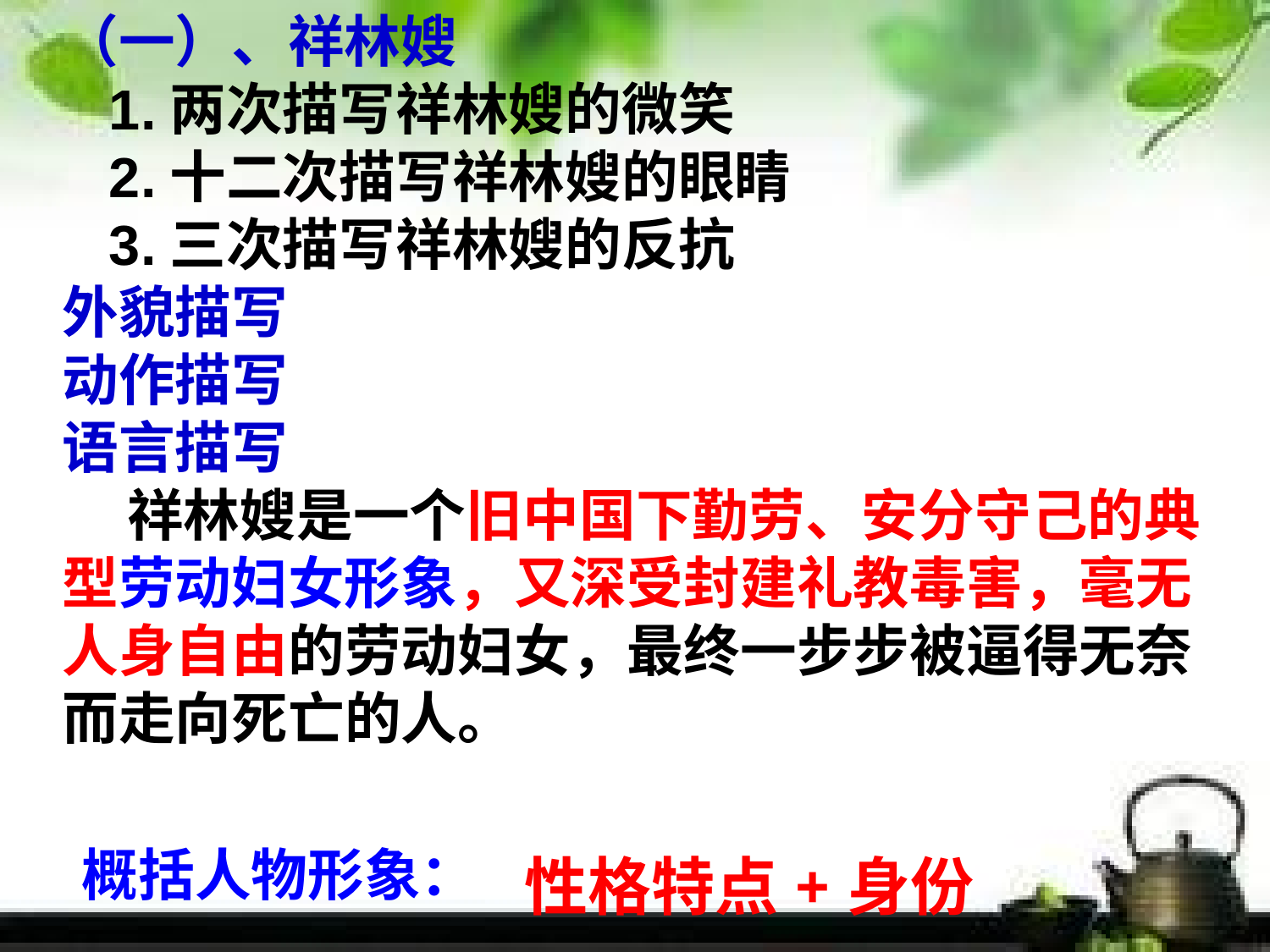

（一）、祥林嫂
   1.两次描写祥林嫂的微笑
   2.十二次描写祥林嫂的眼睛
   3.三次描写祥林嫂的反抗
外貌描写
动作描写
语言描写
    祥林嫂是一个旧中国下勤劳、安分守己的典型劳动妇女形象，又深受封建礼教毒害，毫无人身自由的劳动妇女，最终一步步被逼得无奈而走向死亡的人。
概括人物形象：
性格特点+身份